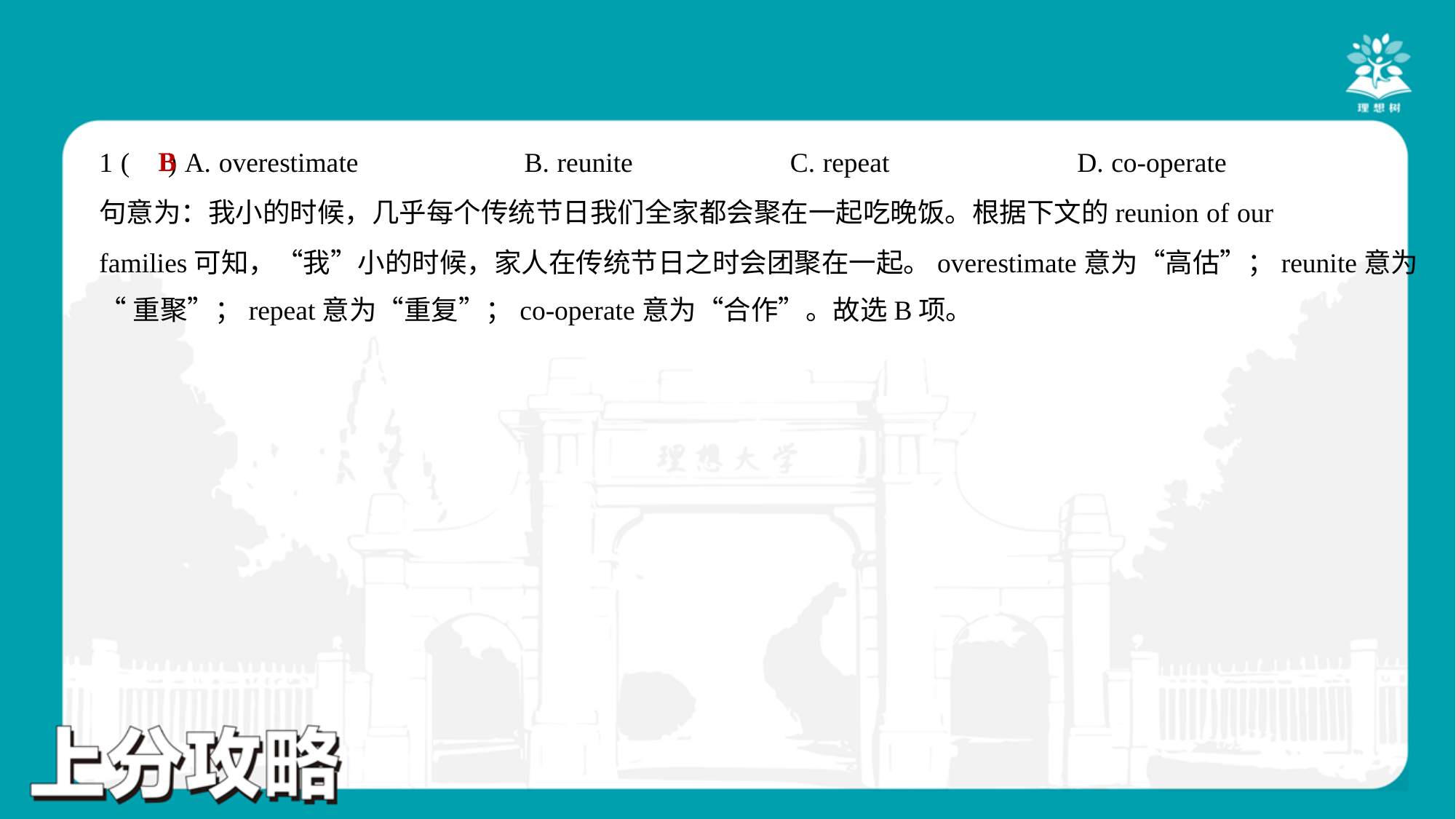

B
1 (     ) A. overestimate	B. reunite	C. repeat	D. co-operate
句意为：我小的时候，几乎每个传统节日我们全家都会聚在一起吃晚饭。根据下文的reunion of our
families可知，“我”小的时候，家人在传统节日之时会团聚在一起。overestimate意为“高估”；reunite意为
“重聚”；repeat意为“重复”；co-operate意为“合作”。故选B项。